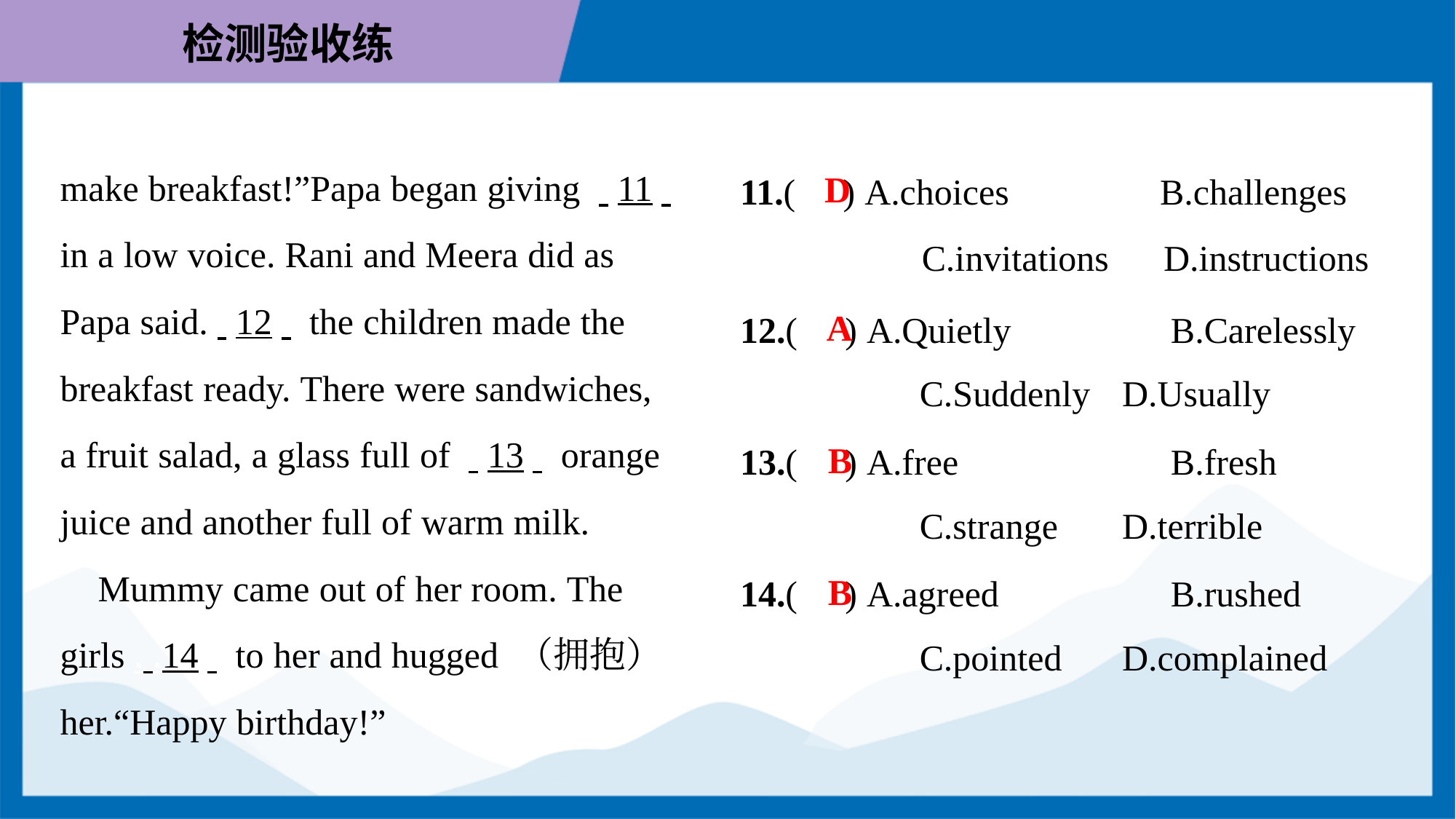

make breakfast!”Papa began giving . .11. .
in a low voice. Rani and Meera did as
Papa said.. .12. . the children made the
breakfast ready. There were sandwiches,
a fruit salad, a glass full of . .13. . orange
juice and another full of warm milk.
    Mummy came out of her room. The
girls . .14. . to her and hugged （拥抱）
her.“Happy birthday!”

11.(     ) A.choices	        B.challenges
                    C.invitations      D.instructions
D
12.(     ) A.Quietly	B.Carelessly
C.Suddenly	D.Usually
A
13.(     ) A.free	B.fresh
C.strange	D.terrible
B
14.(     ) A.agreed	B.rushed
C.pointed	D.complained
B